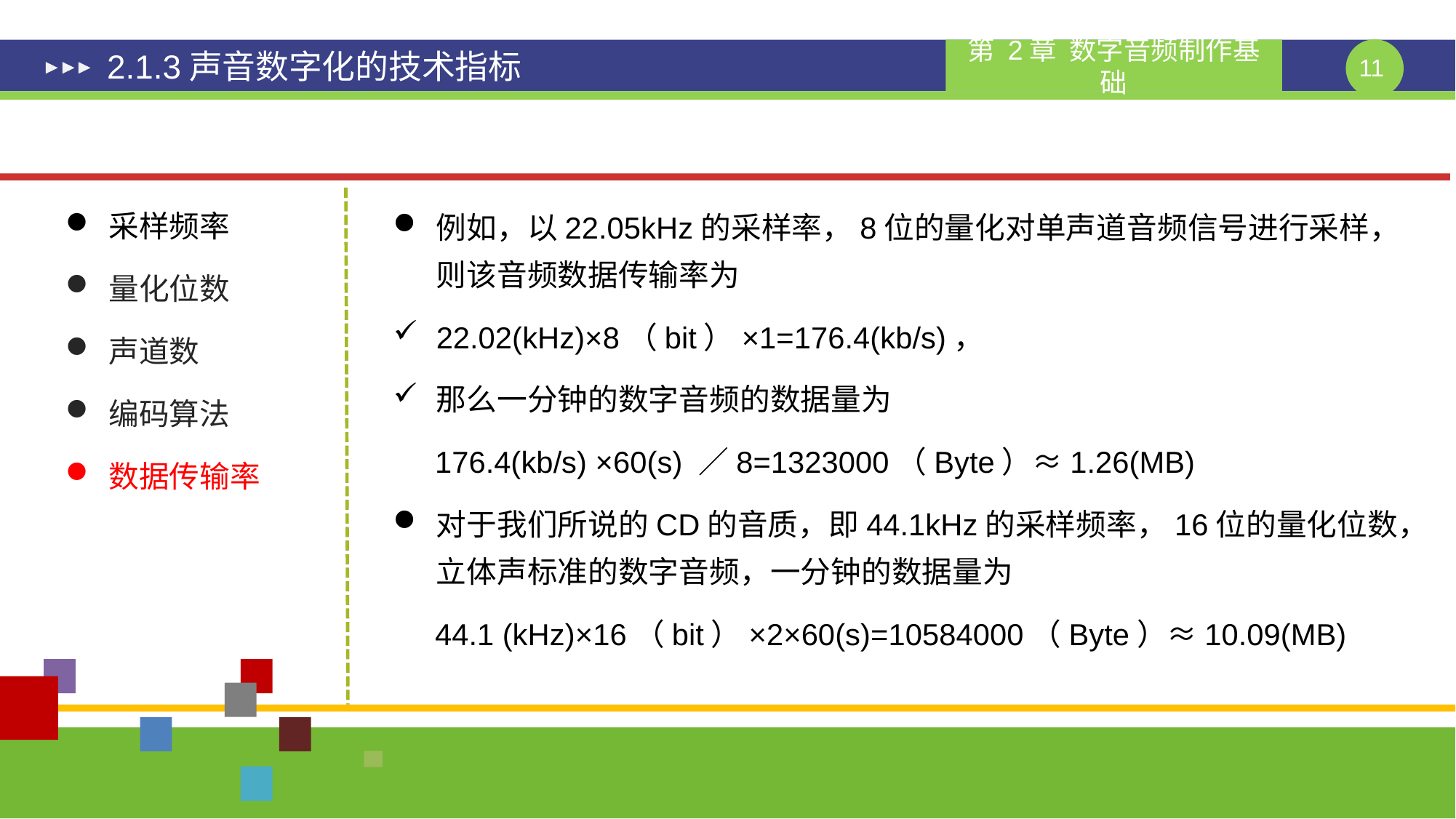

# 2.1.3声音数字化的技术指标

采样频率
量化位数
声道数
编码算法
数据传输率

例如，以22.05kHz的采样率，8位的量化对单声道音频信号进行采样，则该音频数据传输率为
22.02(kHz)×8（bit）×1=176.4(kb/s)，
那么一分钟的数字音频的数据量为
     176.4(kb/s) ×60(s) ／8=1323000（Byte）≈1.26(MB)
对于我们所说的CD的音质，即44.1kHz的采样频率，16位的量化位数，立体声标准的数字音频，一分钟的数据量为
     44.1 (kHz)×16（bit）×2×60(s)=10584000（Byte）≈10.09(MB)